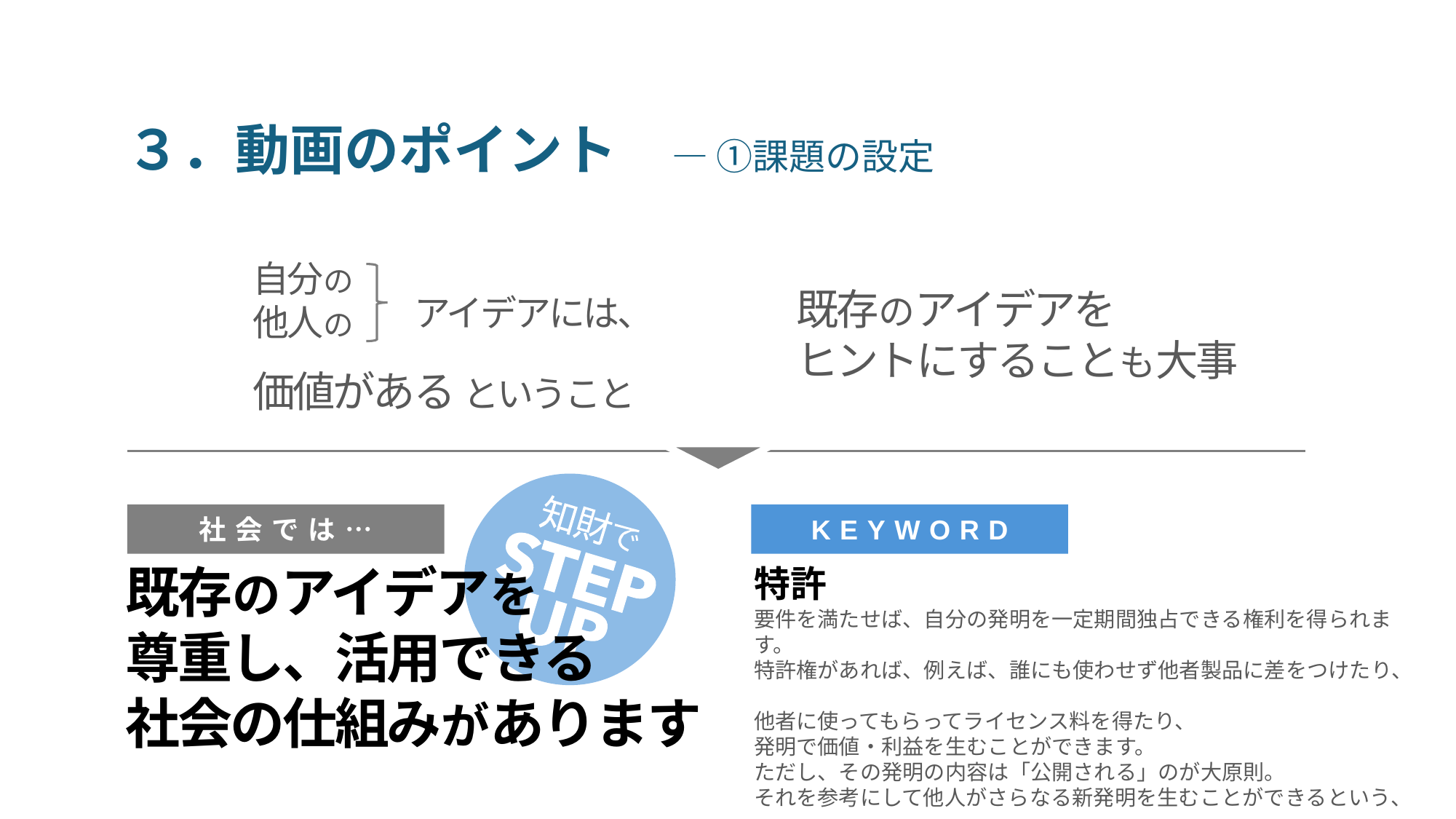

３．動画のポイント　― ①課題の設定
自分の
他人の
アイデアには、

既存のアイデアを
ヒントにすることも大事
価値がある ということ

社会では…
KEYWORD
既存のアイデアを
尊重し、活用できる
社会の仕組みがあります
特許
要件を満たせば、自分の発明を一定期間独占できる権利を得られます。
特許権があれば、例えば、誰にも使わせず他者製品に差をつけたり、
他者に使ってもらってライセンス料を得たり、
発明で価値・利益を生むことができます。
ただし、その発明の内容は「公開される」のが大原則。
それを参考にして他人がさらなる新発明を生むことができるという、
「発明者の利益」と「社会の発展」のバランスを取る仕組みが特許です。